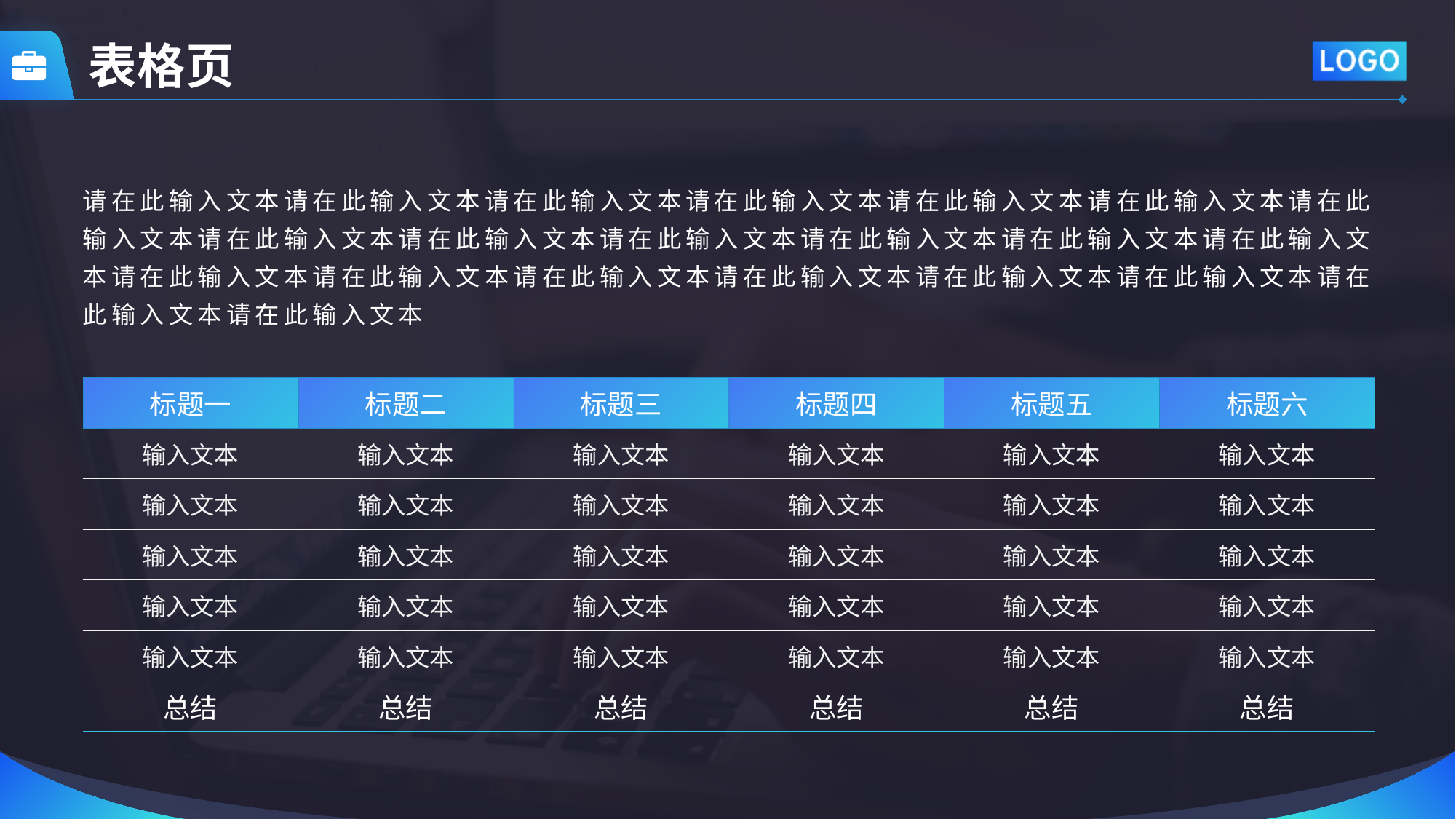

表格页

请在此输入文本请在此输入文本请在此输入文本请在此输入文本请在此输入文本请在此输入文本请在此输入文本请在此输入文本请在此输入文本请在此输入文本请在此输入文本请在此输入文本请在此输入文本请在此输入文本请在此输入文本请在此输入文本请在此输入文本请在此输入文本请在此输入文本请在此输入文本请在此输入文本
| 标题一 | 标题二 | 标题三 | 标题四 | 标题五 | 标题六 |
| --- | --- | --- | --- | --- | --- |
| 输入文本 | 输入文本 | 输入文本 | 输入文本 | 输入文本 | 输入文本 |
| 输入文本 | 输入文本 | 输入文本 | 输入文本 | 输入文本 | 输入文本 |
| 输入文本 | 输入文本 | 输入文本 | 输入文本 | 输入文本 | 输入文本 |
| 输入文本 | 输入文本 | 输入文本 | 输入文本 | 输入文本 | 输入文本 |
| 输入文本 | 输入文本 | 输入文本 | 输入文本 | 输入文本 | 输入文本 |
| 总结 | 总结 | 总结 | 总结 | 总结 | 总结 |